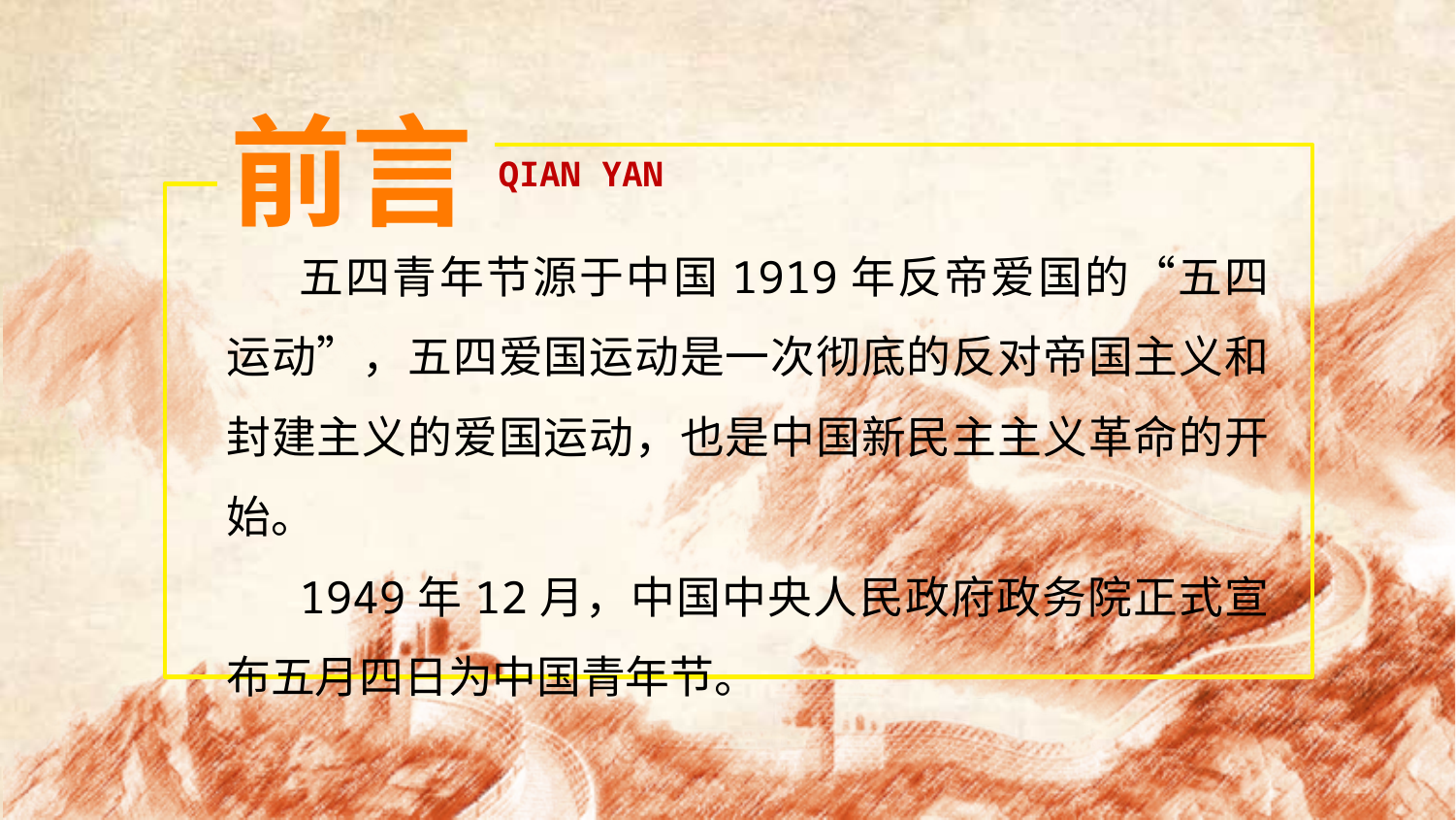

前言

QIAN YAN
五四青年节源于中国1919年反帝爱国的“五四运动”，五四爱国运动是一次彻底的反对帝国主义和封建主义的爱国运动，也是中国新民主主义革命的开始。
1949年12月，中国中央人民政府政务院正式宣布五月四日为中国青年节。